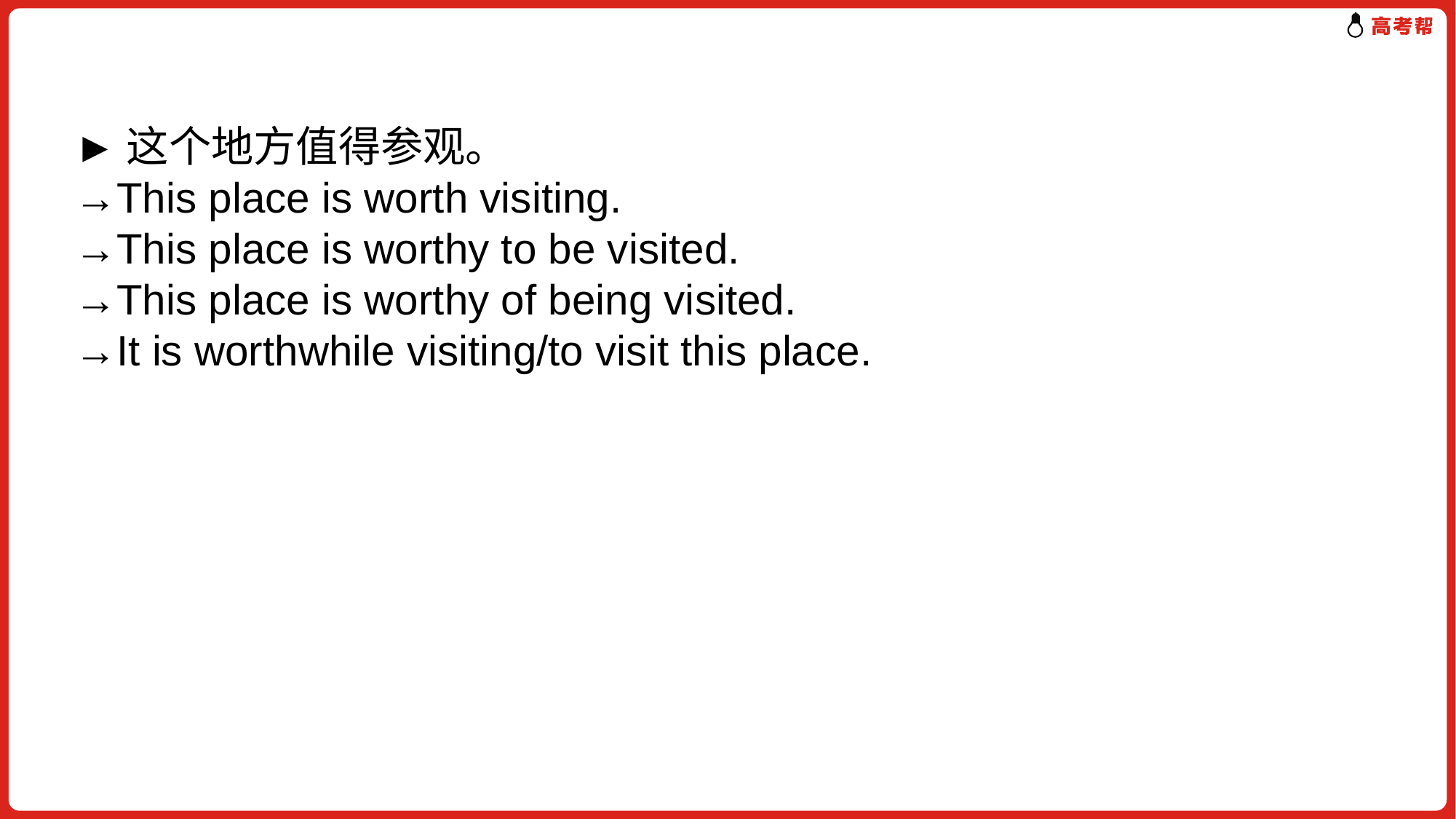

►这个地方值得参观。
→This place is worth visiting.
→This place is worthy to be visited.
→This place is worthy of being visited.
→It is worthwhile visiting/to visit this place.